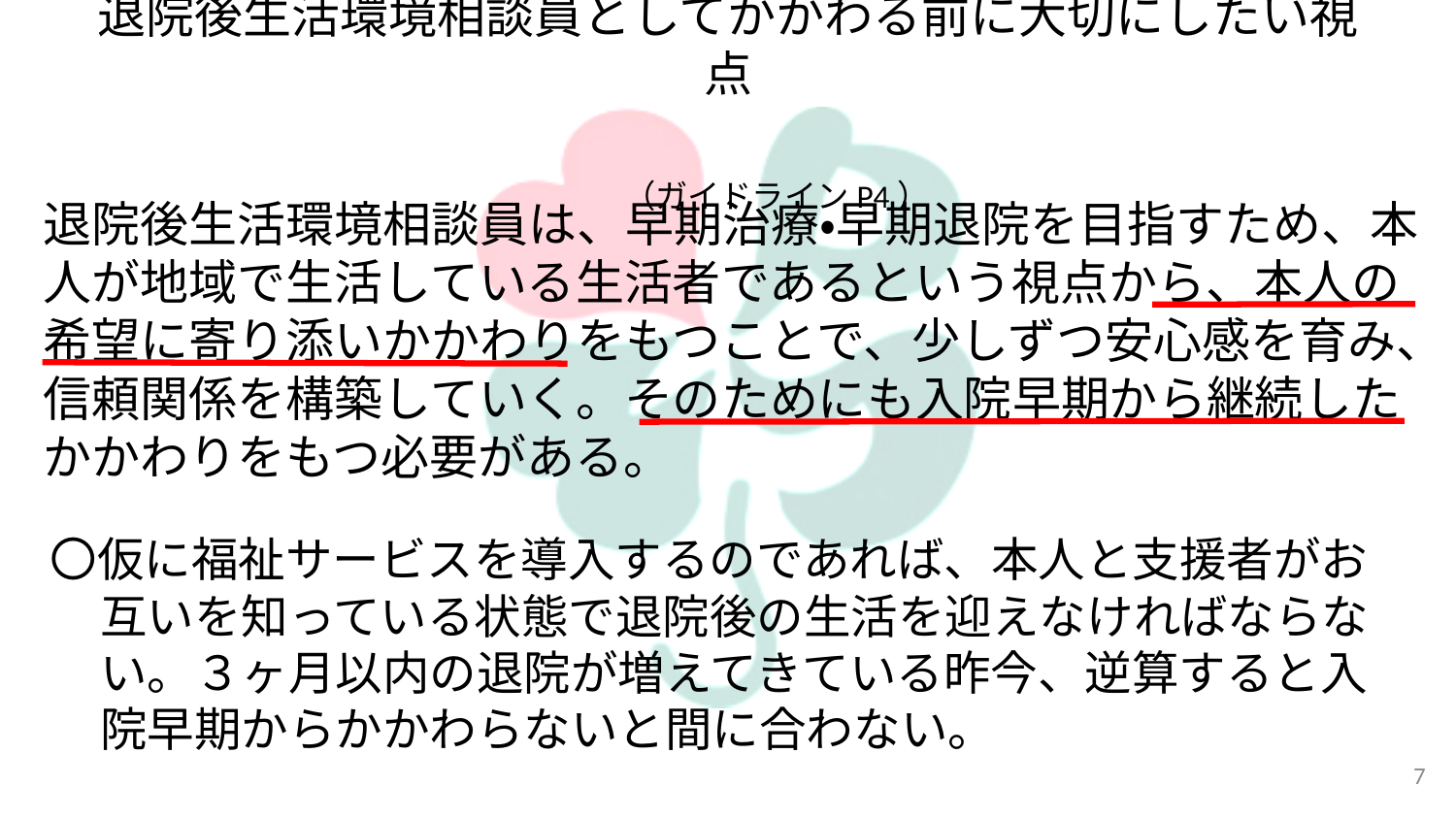

# 退院後生活環境相談員としてかかわる前に大切にしたい視点 　　　　　　　　　　　　　　　　　　　　　　　　　　　　（ガイドラインP4）
退院後生活環境相談員は、早期治療・早期退院を目指すため、本人が地域で生活している生活者であるという視点から、本人の希望に寄り添いかかわりをもつことで、少しずつ安心感を育み、信頼関係を構築していく。そのためにも入院早期から継続したかかわりをもつ必要がある。
〇仮に福祉サービスを導入するのであれば、本人と支援者がお互いを知っている状態で退院後の生活を迎えなければならない。３ヶ月以内の退院が増えてきている昨今、逆算すると入院早期からかかわらないと間に合わない。
7